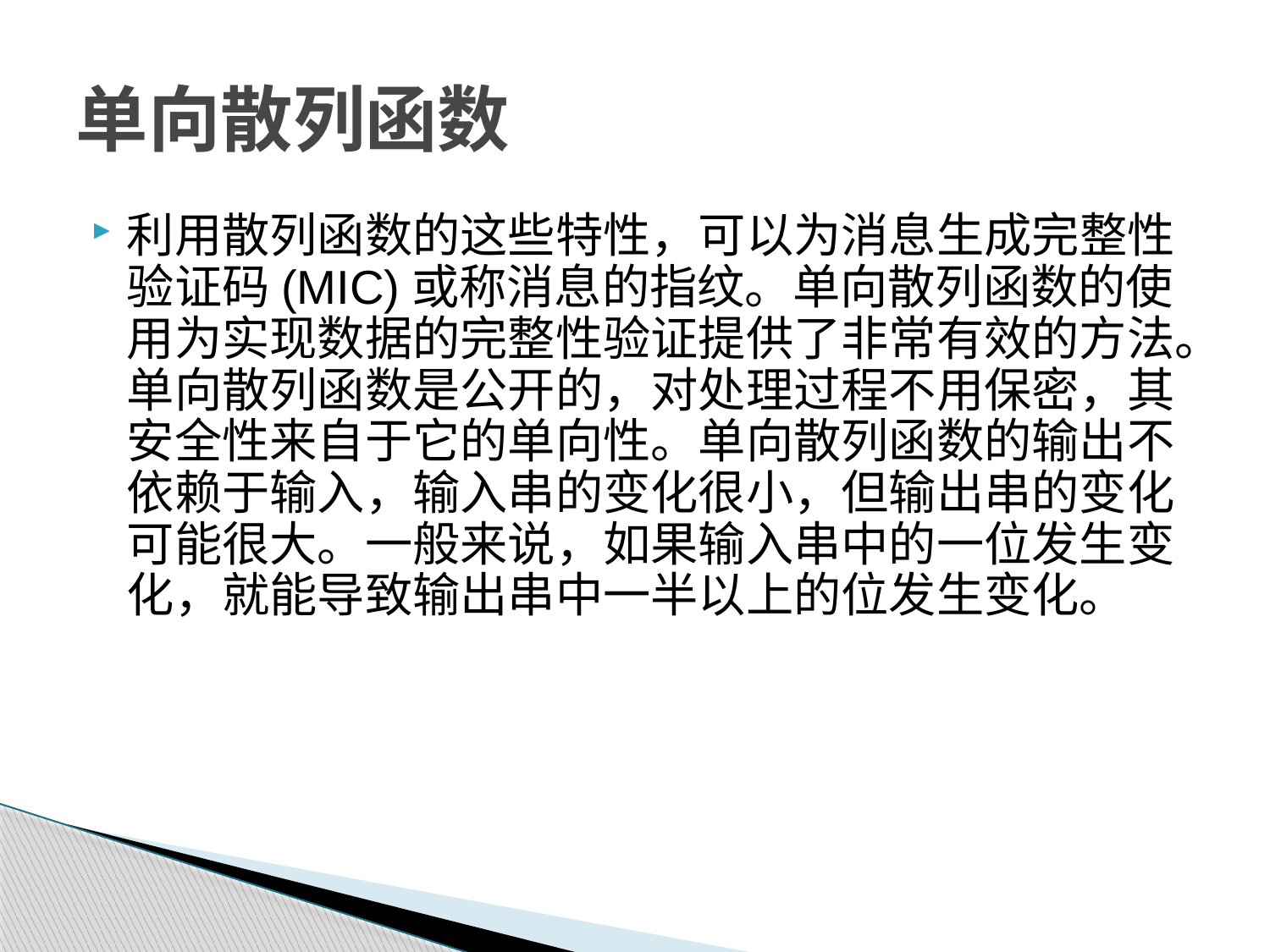

# 单向散列函数
利用散列函数的这些特性，可以为消息生成完整性验证码(MIC)或称消息的指纹。单向散列函数的使用为实现数据的完整性验证提供了非常有效的方法。单向散列函数是公开的，对处理过程不用保密，其安全性来自于它的单向性。单向散列函数的输出不依赖于输入，输入串的变化很小，但输出串的变化可能很大。一般来说，如果输入串中的一位发生变化，就能导致输出串中一半以上的位发生变化。